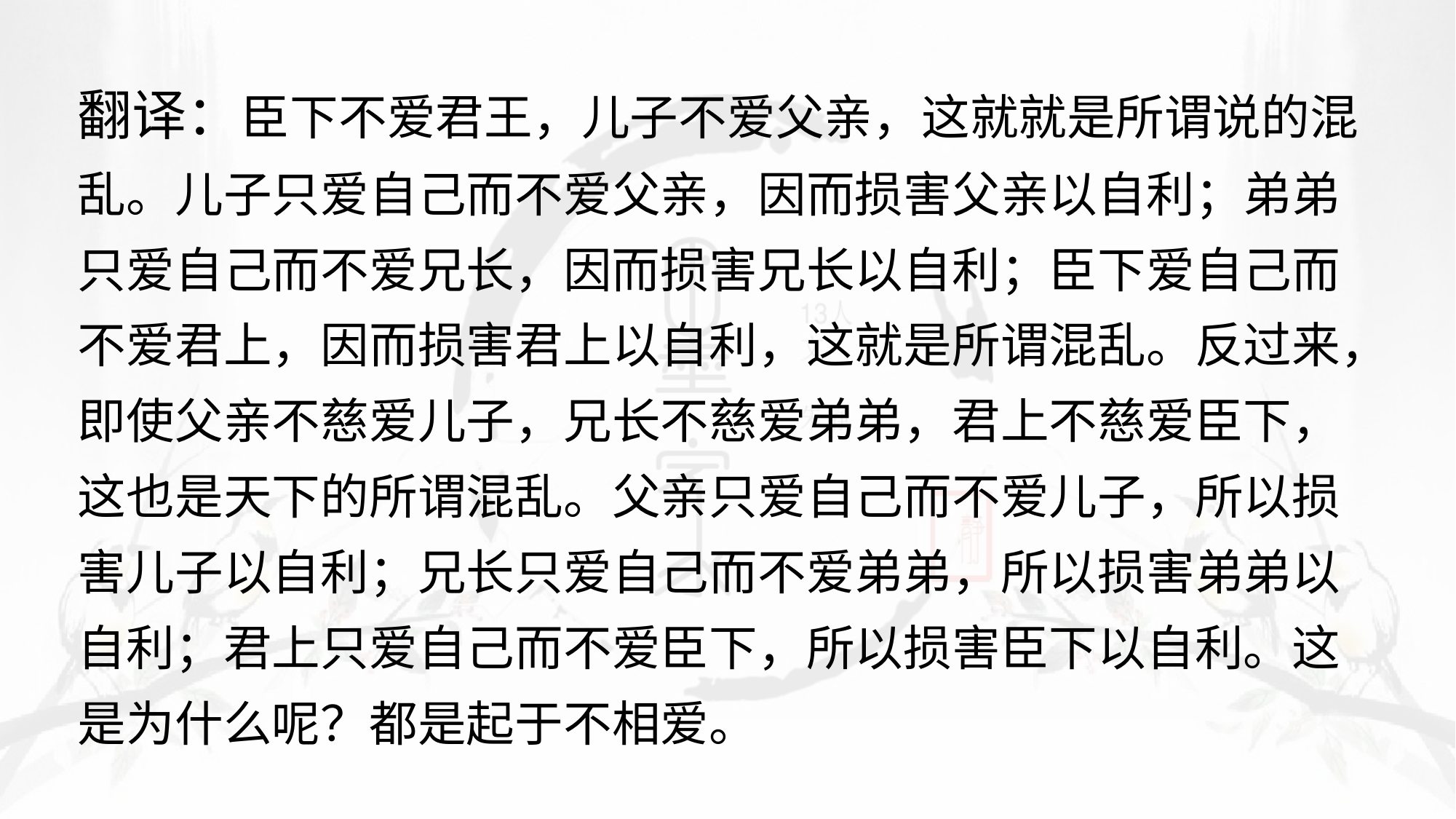

翻译：臣下不爱君王，儿子不爱父亲，这就就是所谓说的混乱。儿子只爱自己而不爱父亲，因而损害父亲以自利；弟弟只爱自己而不爱兄长，因而损害兄长以自利；臣下爱自己而不爱君上，因而损害君上以自利，这就是所谓混乱。反过来，即使父亲不慈爱儿子，兄长不慈爱弟弟，君上不慈爱臣下，这也是天下的所谓混乱。父亲只爱自己而不爱儿子，所以损害儿子以自利；兄长只爱自己而不爱弟弟，所以损害弟弟以自利；君上只爱自己而不爱臣下，所以损害臣下以自利。这是为什么呢？都是起于不相爱。